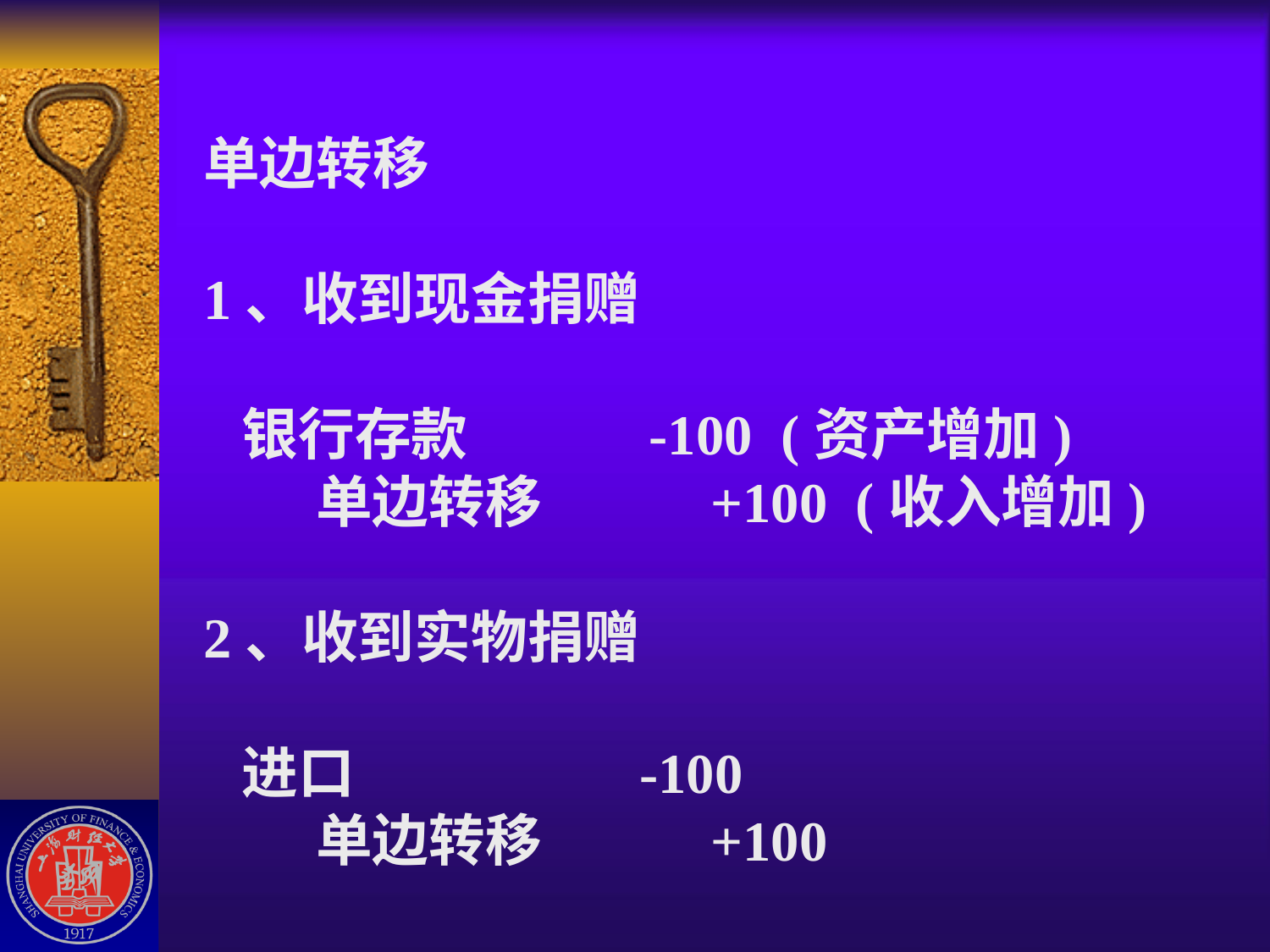

# 单边转移 1、收到现金捐赠 银行存款             -100  (资产增加) 单边转移            +100  (收入增加) 2、收到实物捐赠 进口                     -100 单边转移            +100